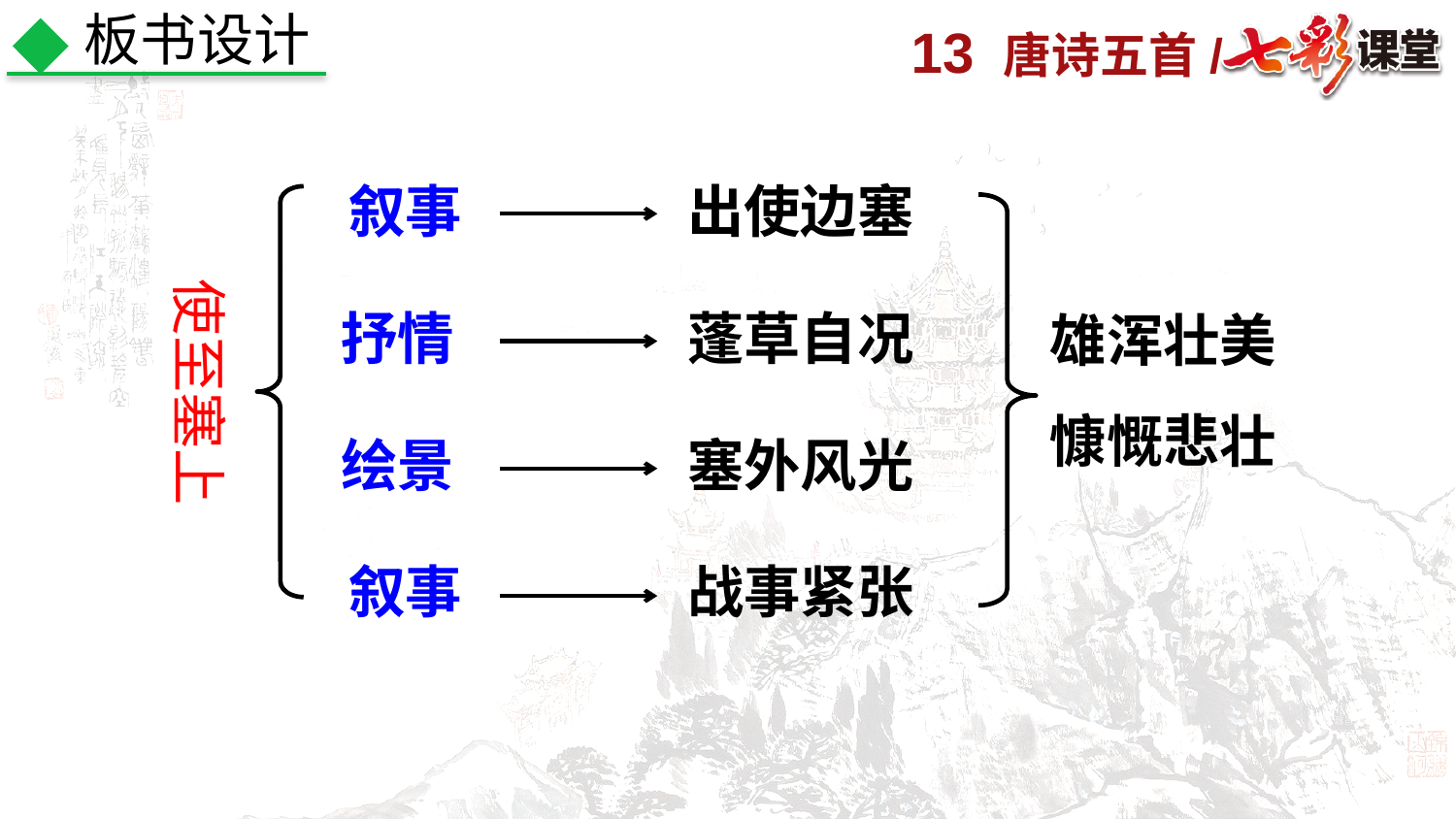

板书设计

叙事
出使边塞

使至塞上
雄浑壮美
慷慨悲壮
抒情
蓬草自况
绘景
塞外风光
叙事
战事紧张